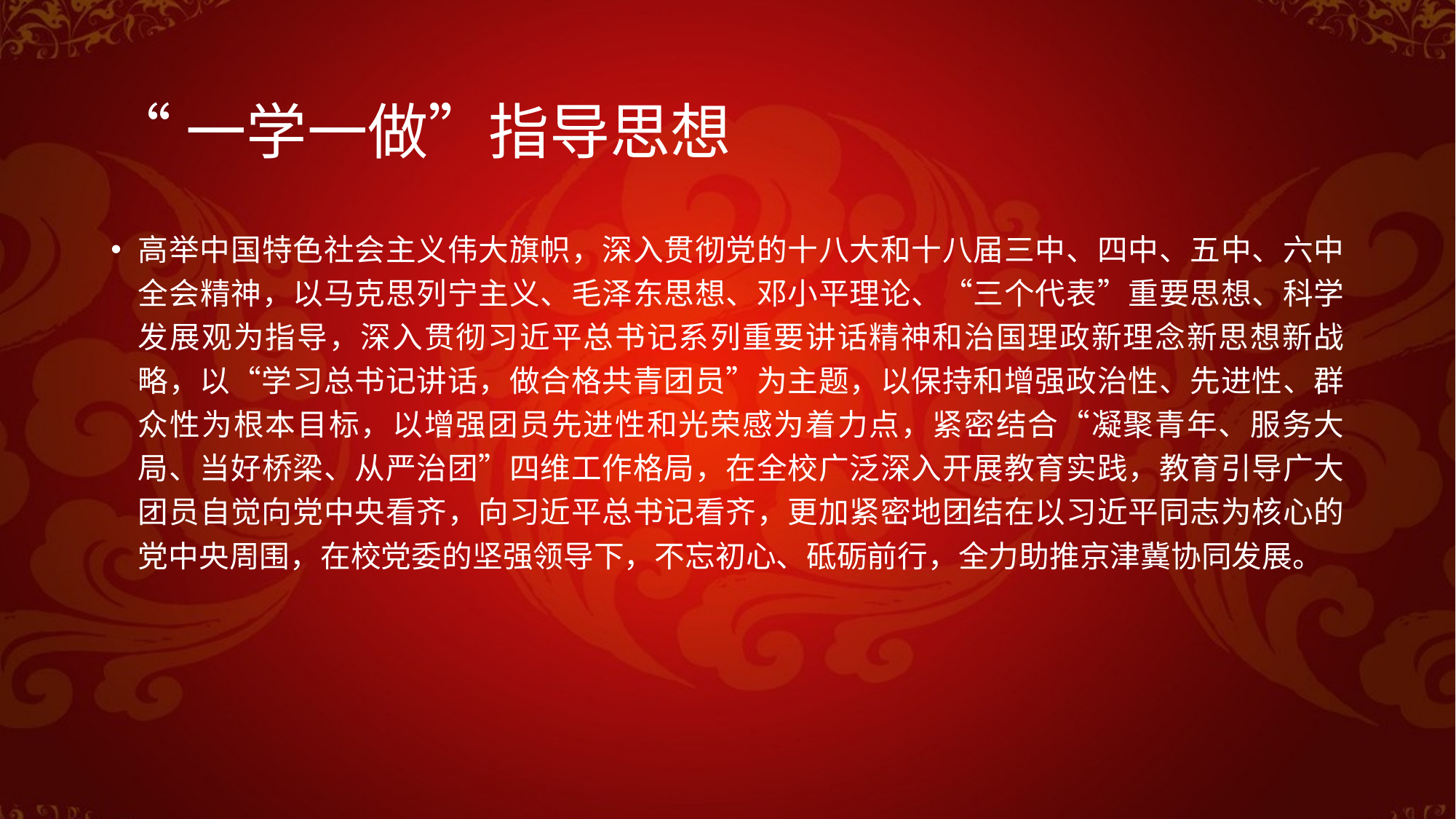

# “一学一做”指导思想
高举中国特色社会主义伟大旗帜，深入贯彻党的十八大和十八届三中、四中、五中、六中全会精神，以马克思列宁主义、毛泽东思想、邓小平理论、“三个代表”重要思想、科学发展观为指导，深入贯彻习近平总书记系列重要讲话精神和治国理政新理念新思想新战略，以“学习总书记讲话，做合格共青团员”为主题，以保持和增强政治性、先进性、群众性为根本目标，以增强团员先进性和光荣感为着力点，紧密结合“凝聚青年、服务大局、当好桥梁、从严治团”四维工作格局，在全校广泛深入开展教育实践，教育引导广大团员自觉向党中央看齐，向习近平总书记看齐，更加紧密地团结在以习近平同志为核心的党中央周围，在校党委的坚强领导下，不忘初心、砥砺前行，全力助推京津冀协同发展。